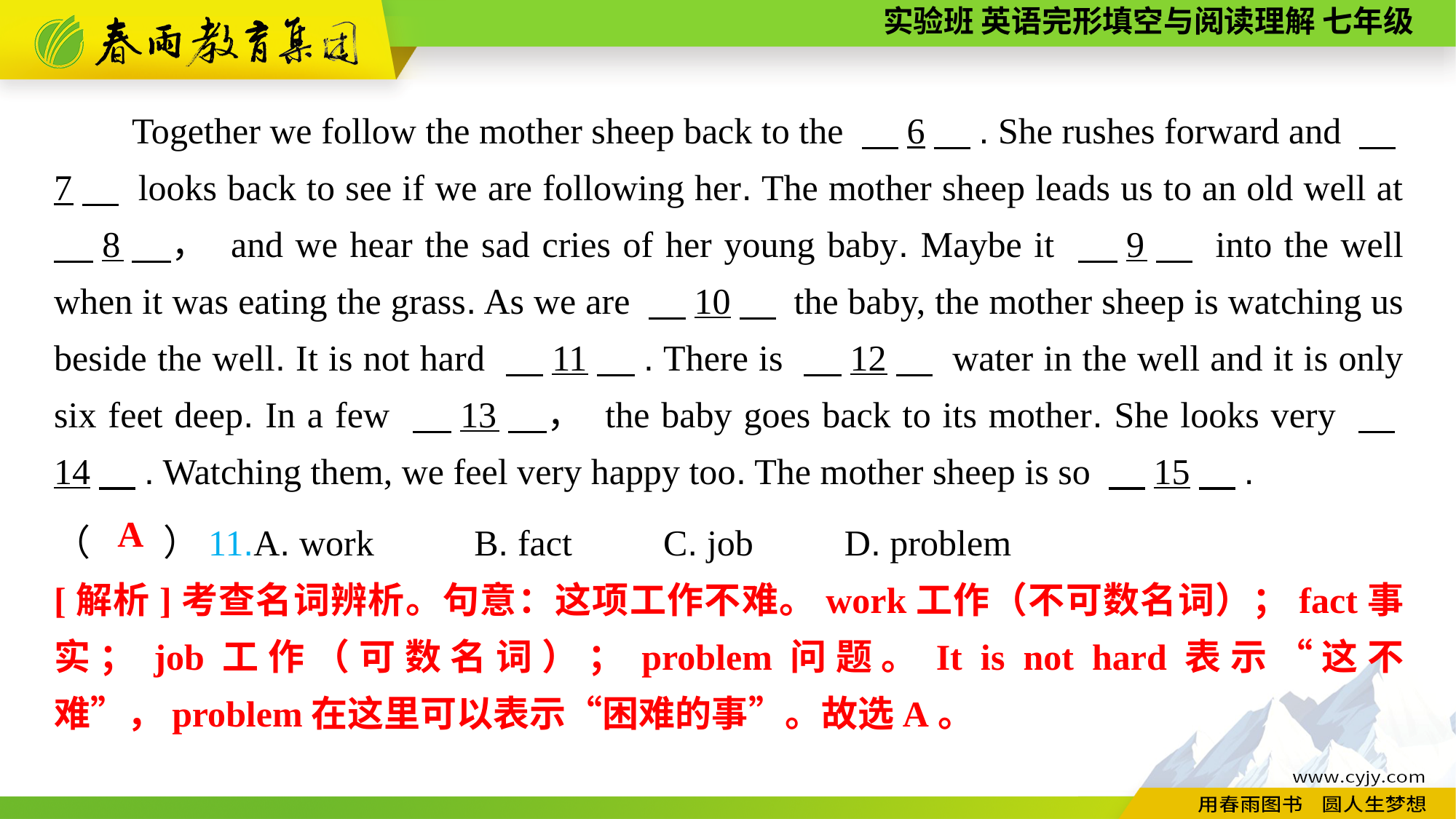

Together we follow the mother sheep back to the 　6　. She rushes forward and 　7　 looks back to see if we are following her. The mother sheep leads us to an old well at 　8　， and we hear the sad cries of her young baby. Maybe it 　9　 into the well when it was eating the grass. As we are 　10　 the baby, the mother sheep is watching us beside the well. It is not hard 　11　. There is 　12　 water in the well and it is only six feet deep. In a few 　13　， the baby goes back to its mother. She looks very 　14　. Watching them, we feel very happy too. The mother sheep is so 　15　.
（　　）11.A. work           B. fact          C. job          D. problem
A
[解析]考查名词辨析。句意：这项工作不难。work工作（不可数名词）；fact事实；job工作（可数名词）；problem问题。It is not hard表示“这不难”，problem在这里可以表示“困难的事”。故选A。